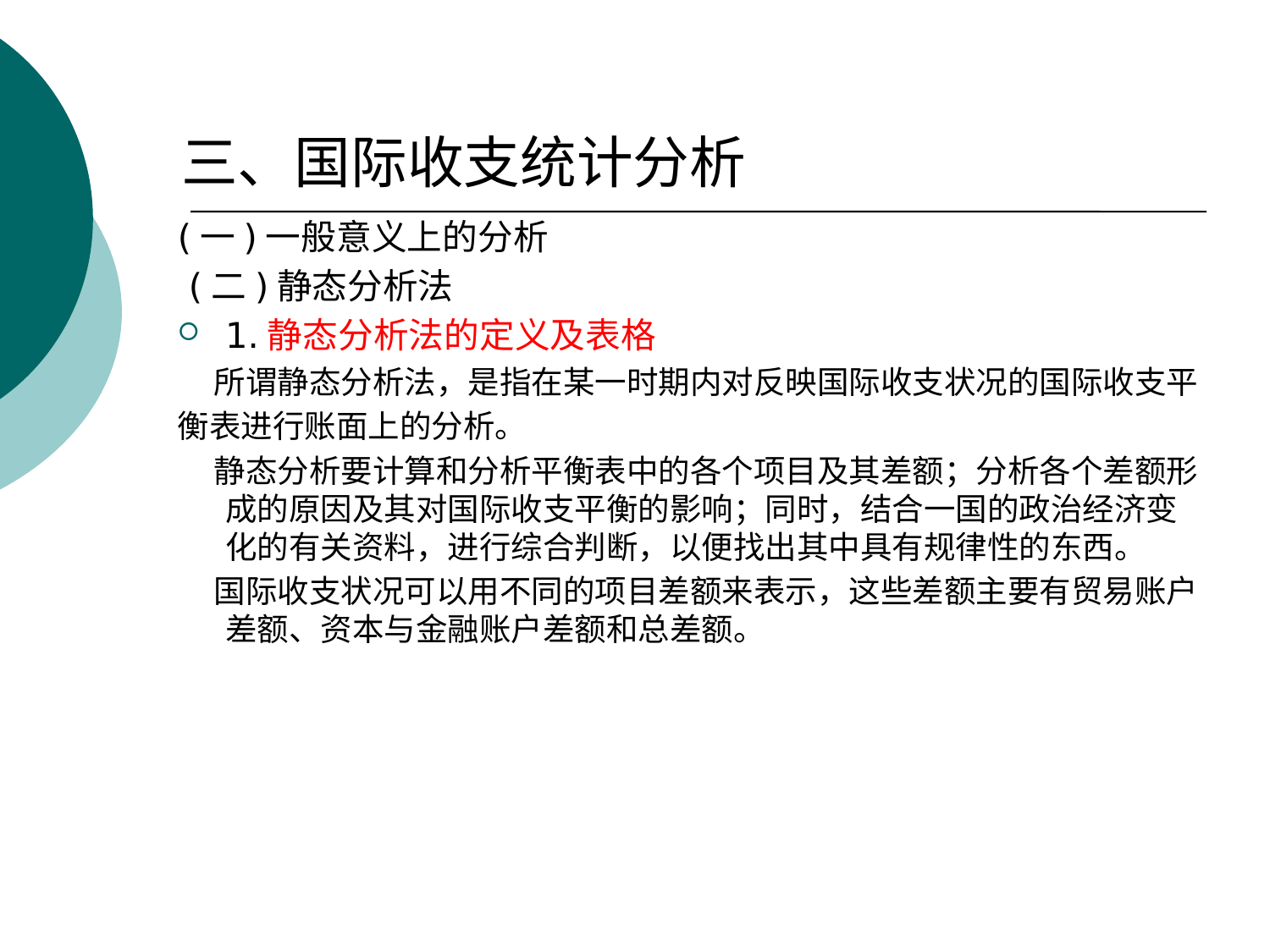

# 三、国际收支统计分析
(一)一般意义上的分析
 (二)静态分析法
1.静态分析法的定义及表格
    所谓静态分析法，是指在某一时期内对反映国际收支状况的国际收支平
衡表进行账面上的分析。
    静态分析要计算和分析平衡表中的各个项目及其差额；分析各个差额形成的原因及其对国际收支平衡的影响；同时，结合一国的政治经济变化的有关资料，进行综合判断，以便找出其中具有规律性的东西。
    国际收支状况可以用不同的项目差额来表示，这些差额主要有贸易账户差额、资本与金融账户差额和总差额。